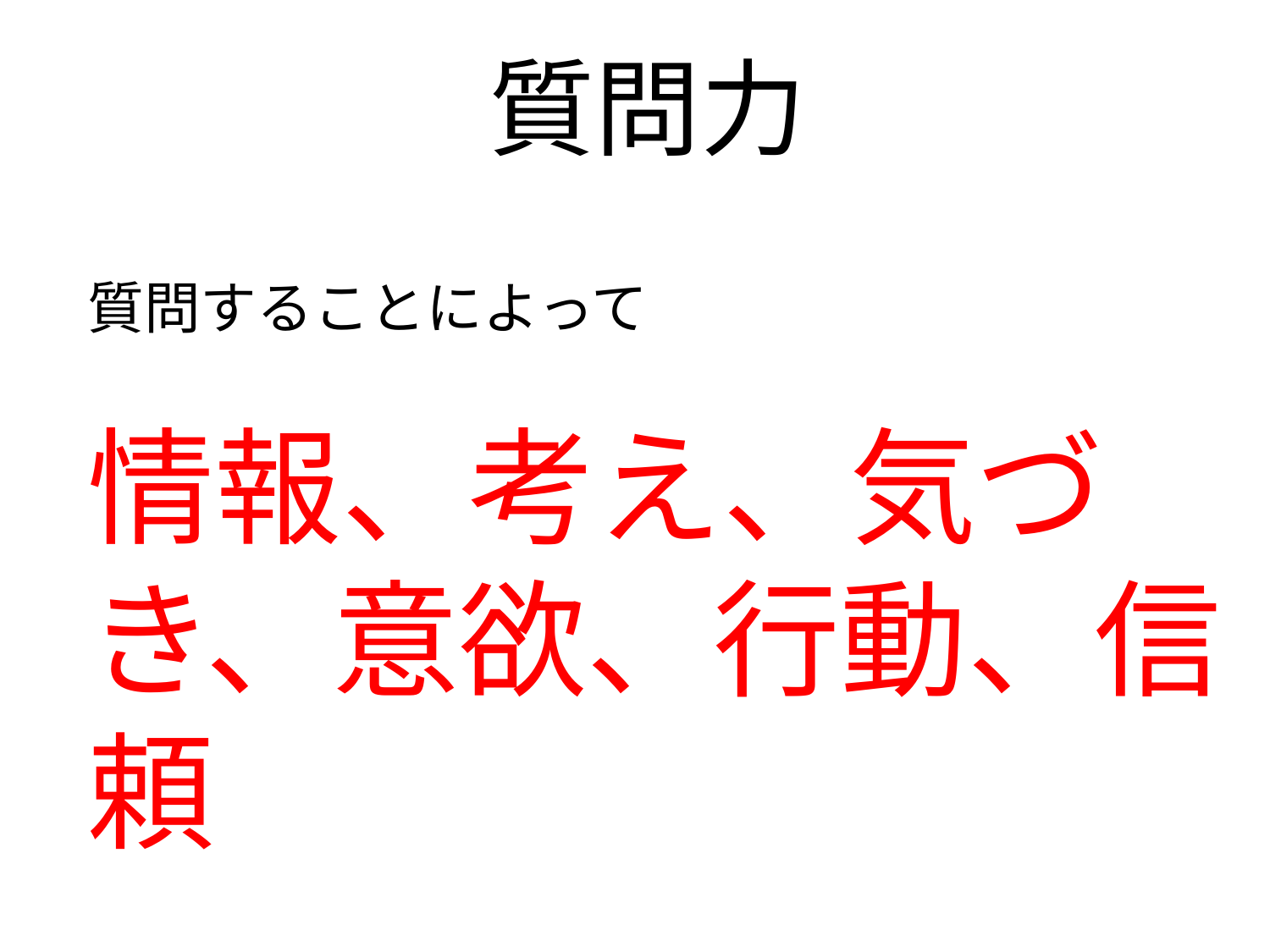

質問力
質問することによって

情報、考え、気づき、意欲、行動、信頼

などを引き出す力